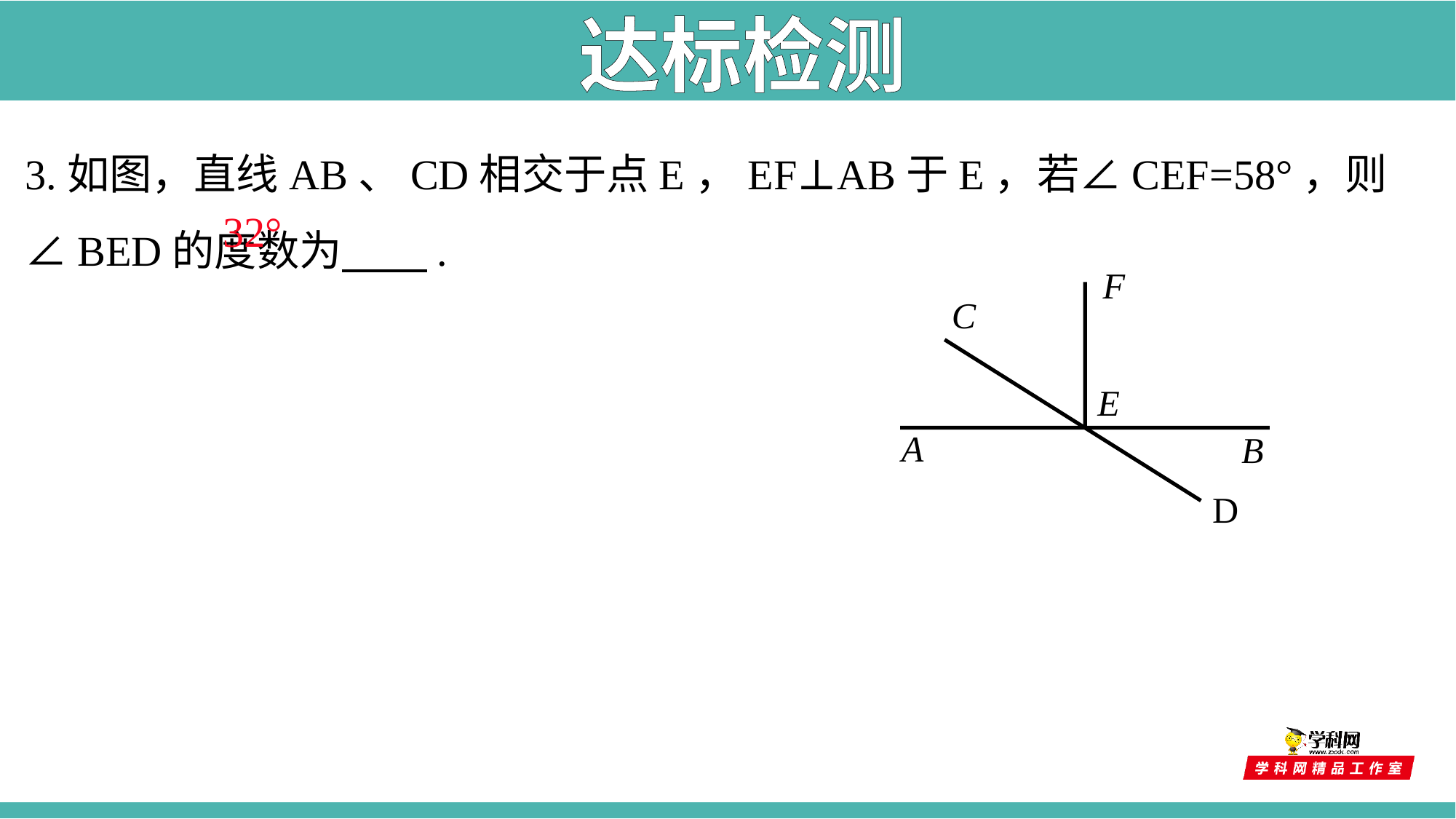

达标检测
3.如图，直线AB、CD相交于点E，EF⊥AB于E，若∠CEF=58°，则∠BED的度数为         .
32°
F

C

E
A
B

  D